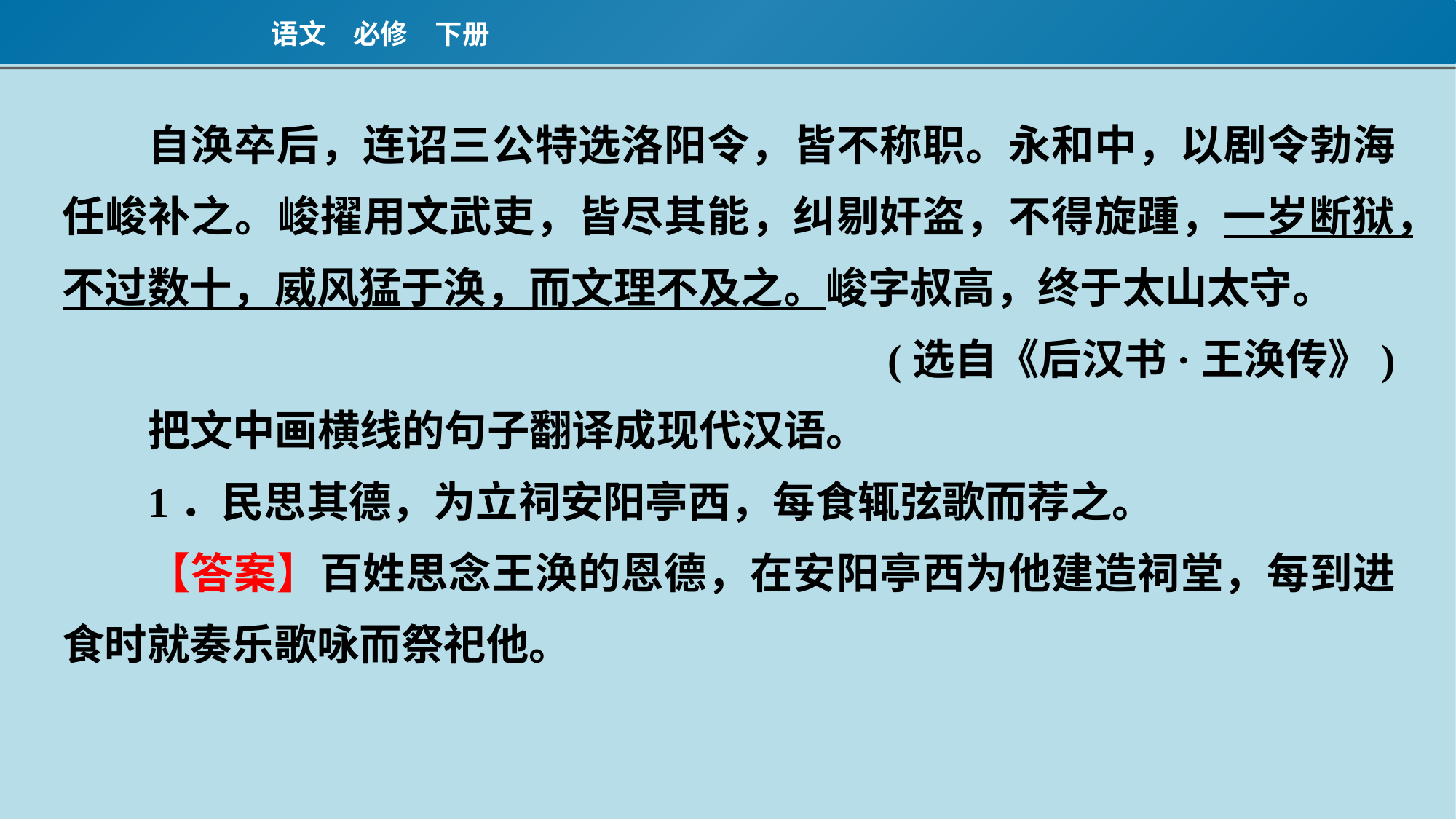

自涣卒后，连诏三公特选洛阳令，皆不称职。永和中，以剧令勃海任峻补之。峻擢用文武吏，皆尽其能，纠剔奸盗，不得旋踵，一岁断狱，不过数十，威风猛于涣，而文理不及之。峻字叔高，终于太山太守。
(选自《后汉书·王涣传》)
把文中画横线的句子翻译成现代汉语。
1．民思其德，为立祠安阳亭西，每食辄弦歌而荐之。
【答案】百姓思念王涣的恩德，在安阳亭西为他建造祠堂，每到进食时就奏乐歌咏而祭祀他。